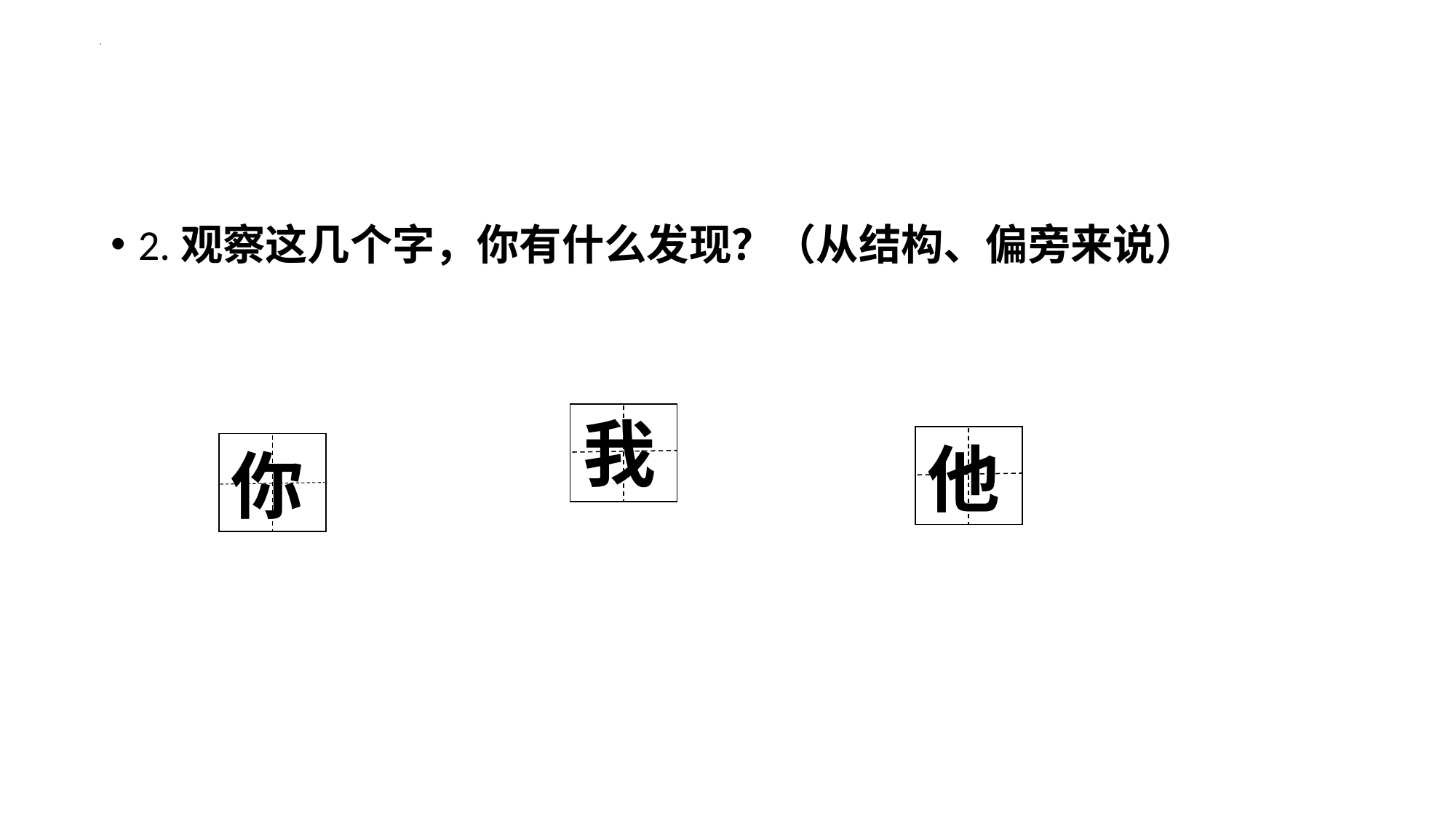

2.观察这几个字，你有什么发现？（从结构、偏旁来说）

我
|  |
| --- |
|  |
| --- |
|  |
| --- |
他
|  |
| --- |
你